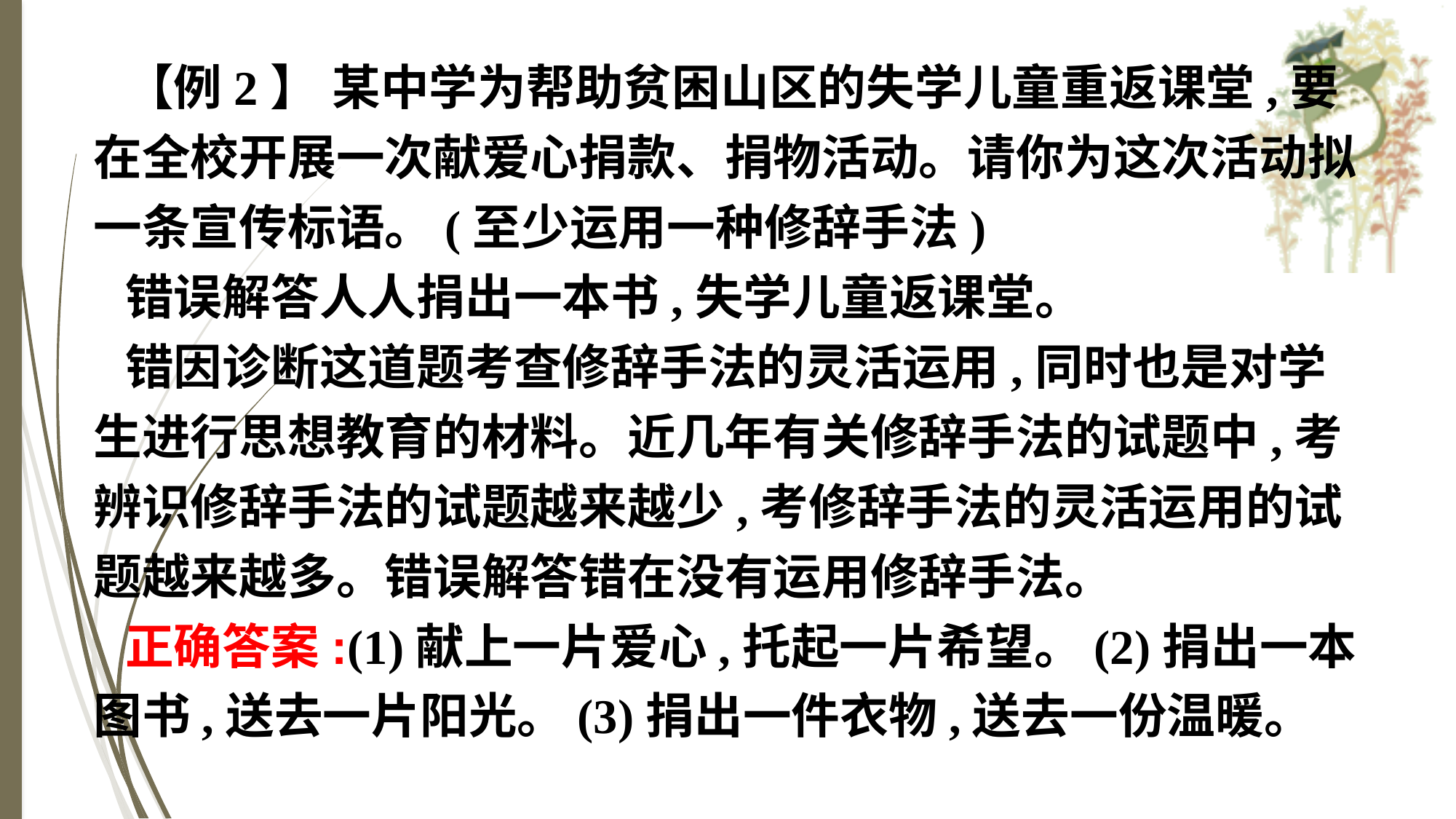

【例2】 某中学为帮助贫困山区的失学儿童重返课堂,要在全校开展一次献爱心捐款、捐物活动。请你为这次活动拟一条宣传标语。(至少运用一种修辞手法)
错误解答人人捐出一本书,失学儿童返课堂。
错因诊断这道题考查修辞手法的灵活运用,同时也是对学生进行思想教育的材料。近几年有关修辞手法的试题中,考辨识修辞手法的试题越来越少,考修辞手法的灵活运用的试题越来越多。错误解答错在没有运用修辞手法。
正确答案:(1)献上一片爱心,托起一片希望。(2)捐出一本图书,送去一片阳光。(3)捐出一件衣物,送去一份温暖。